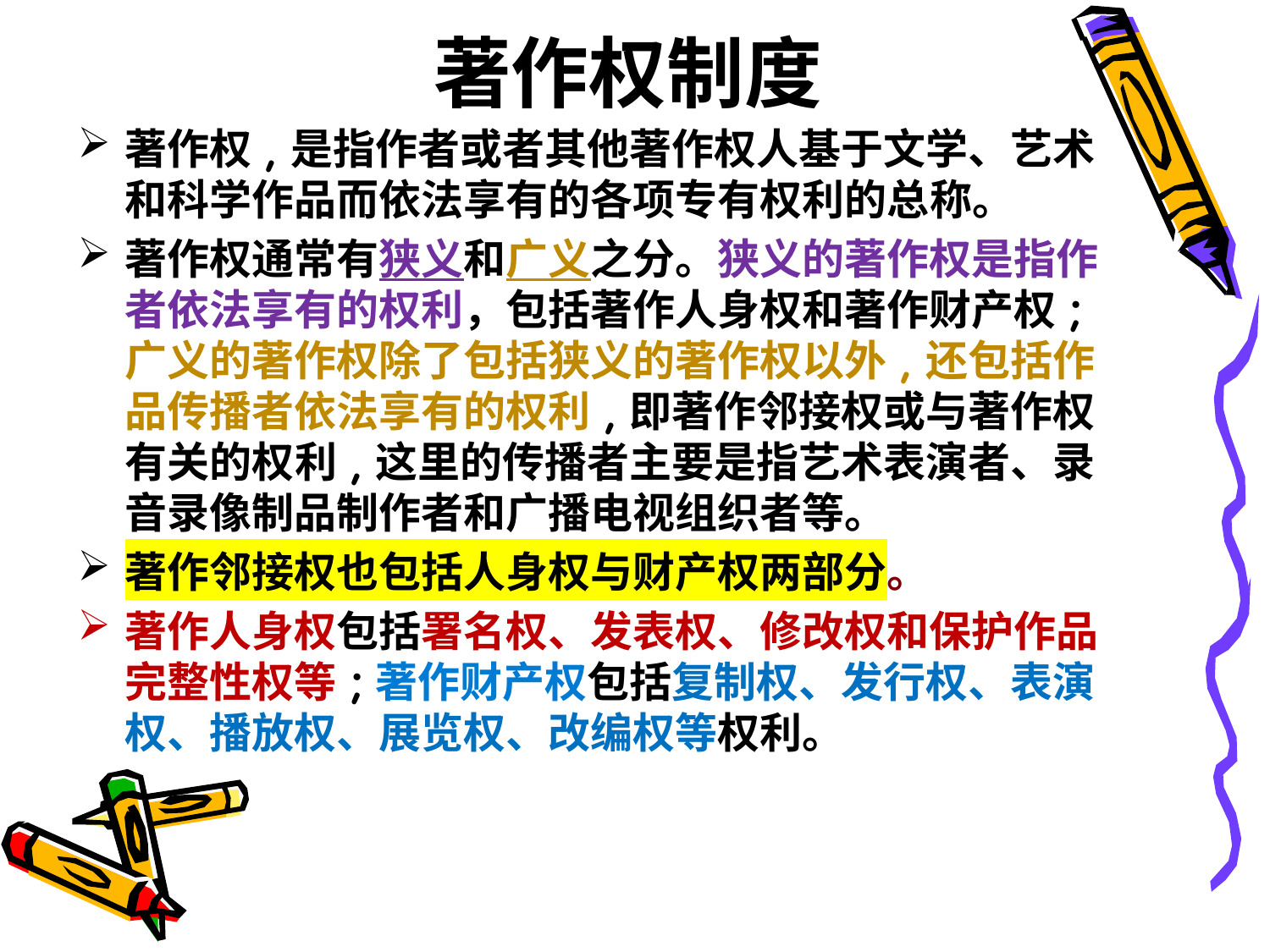

# 著作权制度
著作权,是指作者或者其他著作权人基于文学、艺术和科学作品而依法享有的各项专有权利的总称。
著作权通常有狭义和广义之分。狭义的著作权是指作者依法享有的权利，包括著作人身权和著作财产权;广义的著作权除了包括狭义的著作权以外,还包括作品传播者依法享有的权利,即著作邻接权或与著作权有关的权利,这里的传播者主要是指艺术表演者、录音录像制品制作者和广播电视组织者等。
著作邻接权也包括人身权与财产权两部分。
著作人身权包括署名权、发表权、修改权和保护作品完整性权等;著作财产权包括复制权、发行权、表演权、播放权、展览权、改编权等权利。